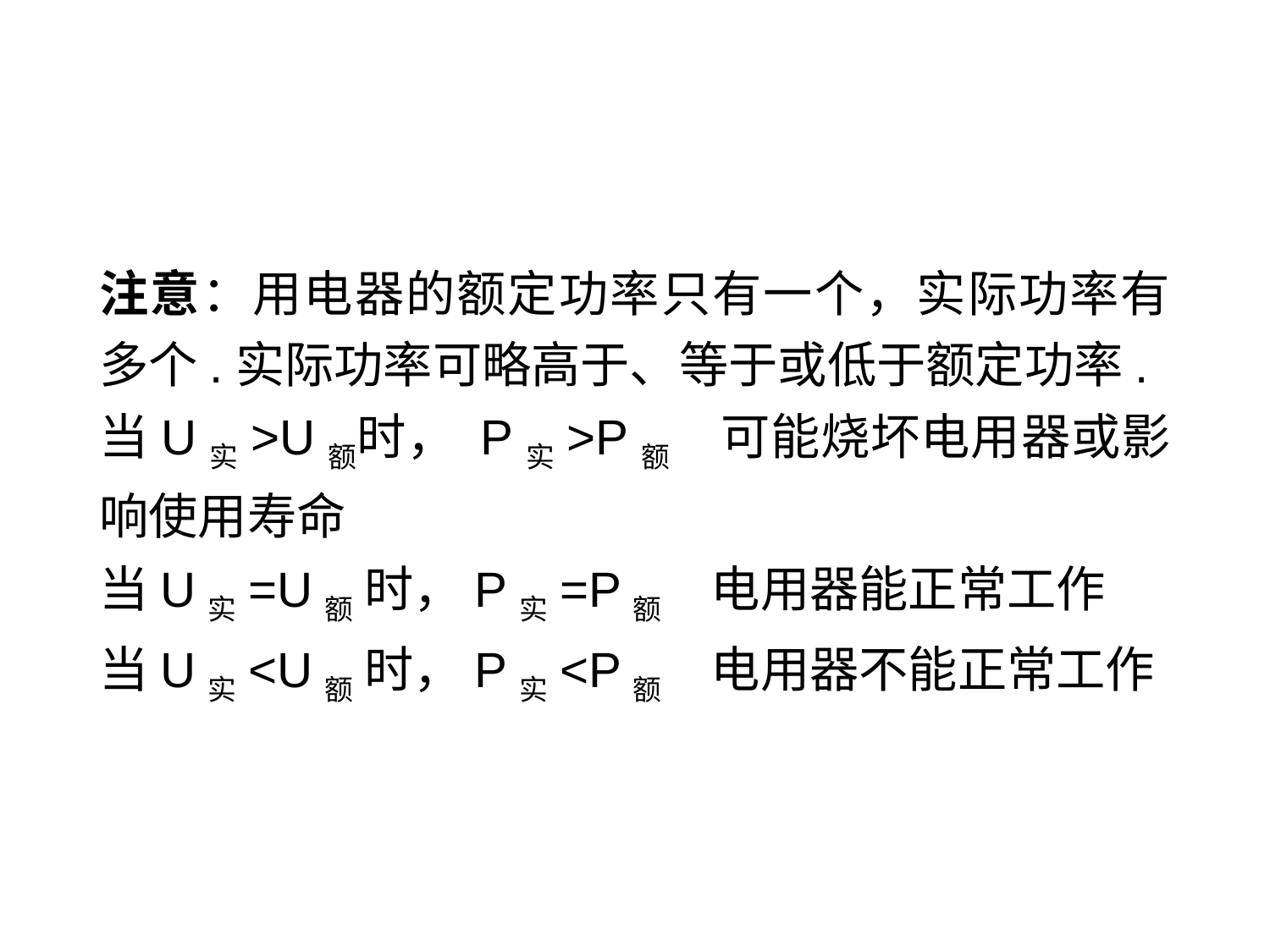

注意：用电器的额定功率只有一个，实际功率有多个.实际功率可略高于、等于或低于额定功率.
当U实>U额时， P实>P额　可能烧坏电用器或影响使用寿命
当U实=U额 时，P实=P额　电用器能正常工作
当U实<U额 时，P实<P额　电用器不能正常工作